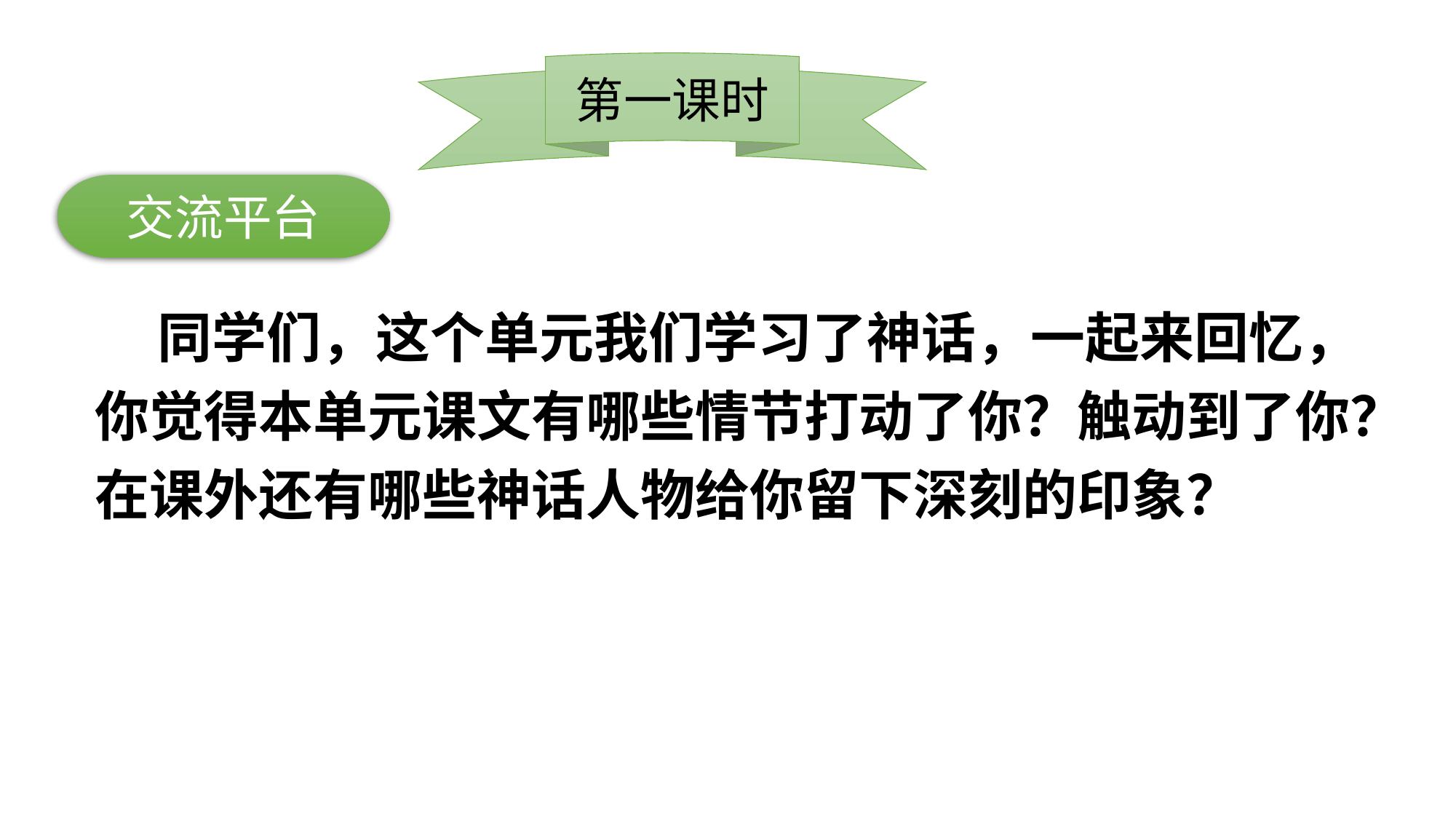

第一课时
交流平台
    同学们，这个单元我们学习了神话，一起来回忆，你觉得本单元课文有哪些情节打动了你？触动到了你？在课外还有哪些神话人物给你留下深刻的印象？